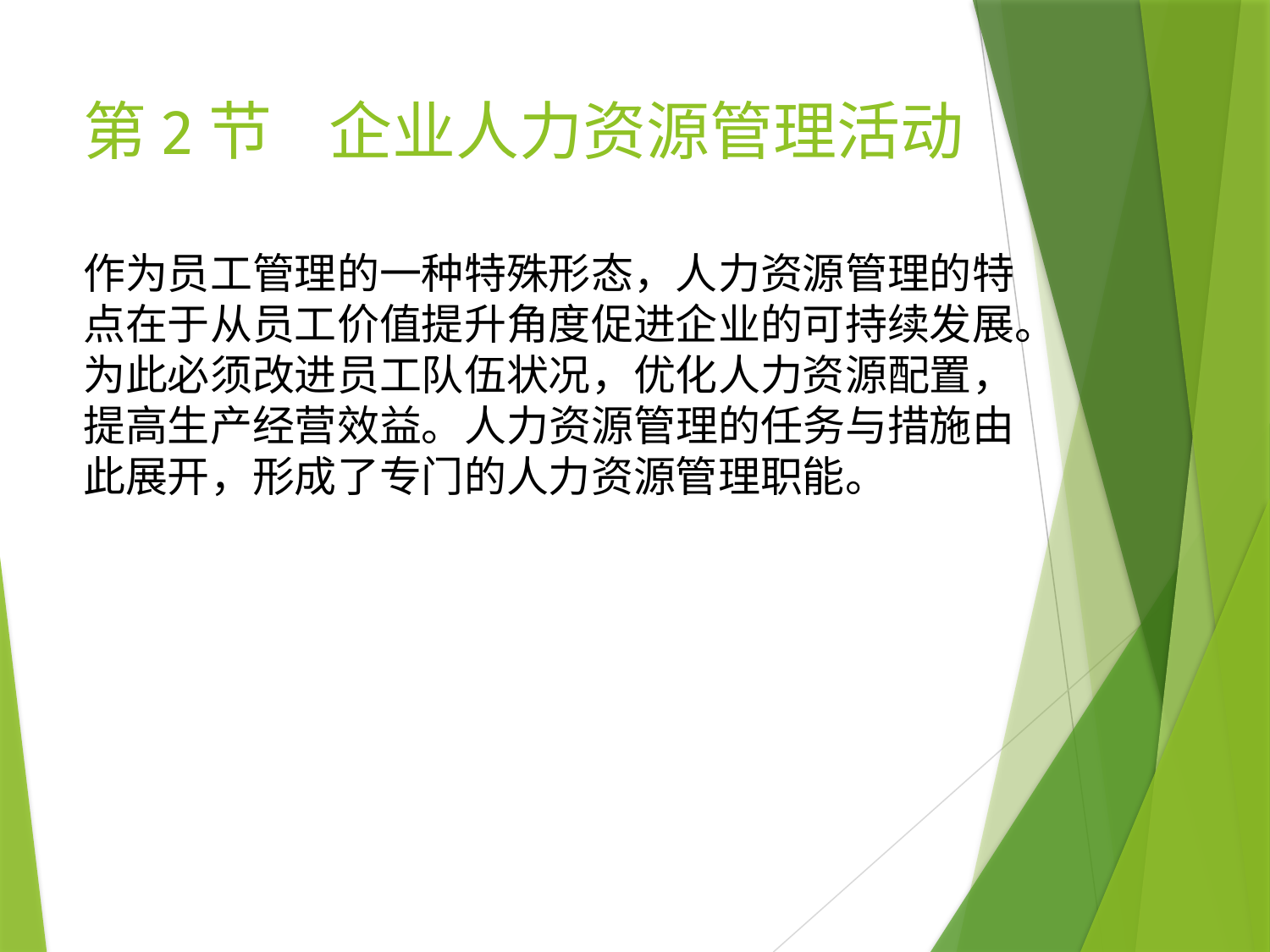

# 第2节    企业人力资源管理活动
作为员工管理的一种特殊形态，人力资源管理的特点在于从员工价值提升角度促进企业的可持续发展。为此必须改进员工队伍状况，优化人力资源配置，提高生产经营效益。人力资源管理的任务与措施由此展开，形成了专门的人力资源管理职能。